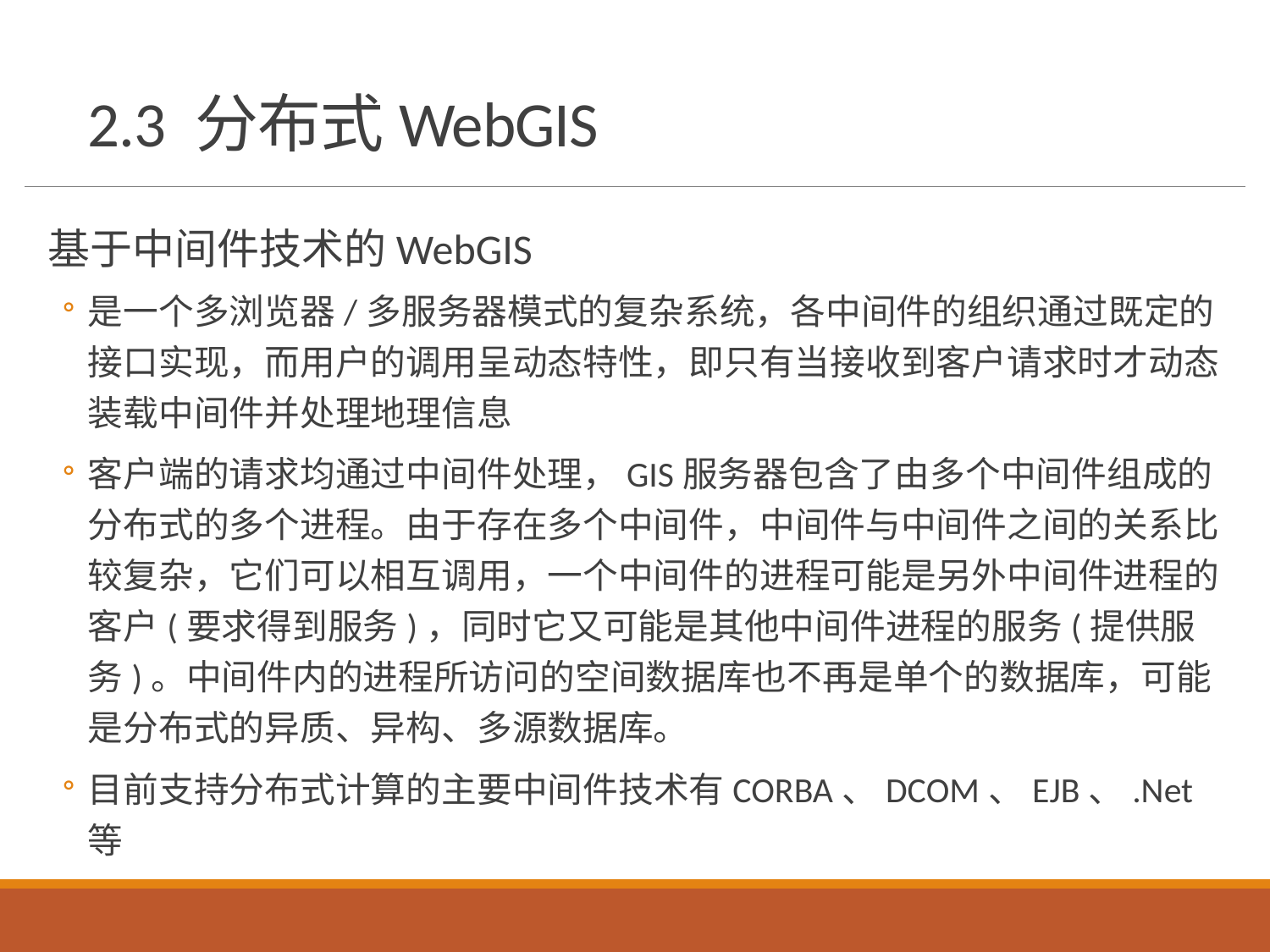

# 2.3 分布式WebGIS
基于中间件技术的WebGIS
是一个多浏览器/多服务器模式的复杂系统，各中间件的组织通过既定的接口实现，而用户的调用呈动态特性，即只有当接收到客户请求时才动态装载中间件并处理地理信息
客户端的请求均通过中间件处理，GIS服务器包含了由多个中间件组成的分布式的多个进程。由于存在多个中间件，中间件与中间件之间的关系比较复杂，它们可以相互调用，一个中间件的进程可能是另外中间件进程的客户(要求得到服务)，同时它又可能是其他中间件进程的服务(提供服务)。中间件内的进程所访问的空间数据库也不再是单个的数据库，可能是分布式的异质、异构、多源数据库。
目前支持分布式计算的主要中间件技术有CORBA、DCOM、EJB、.Net等